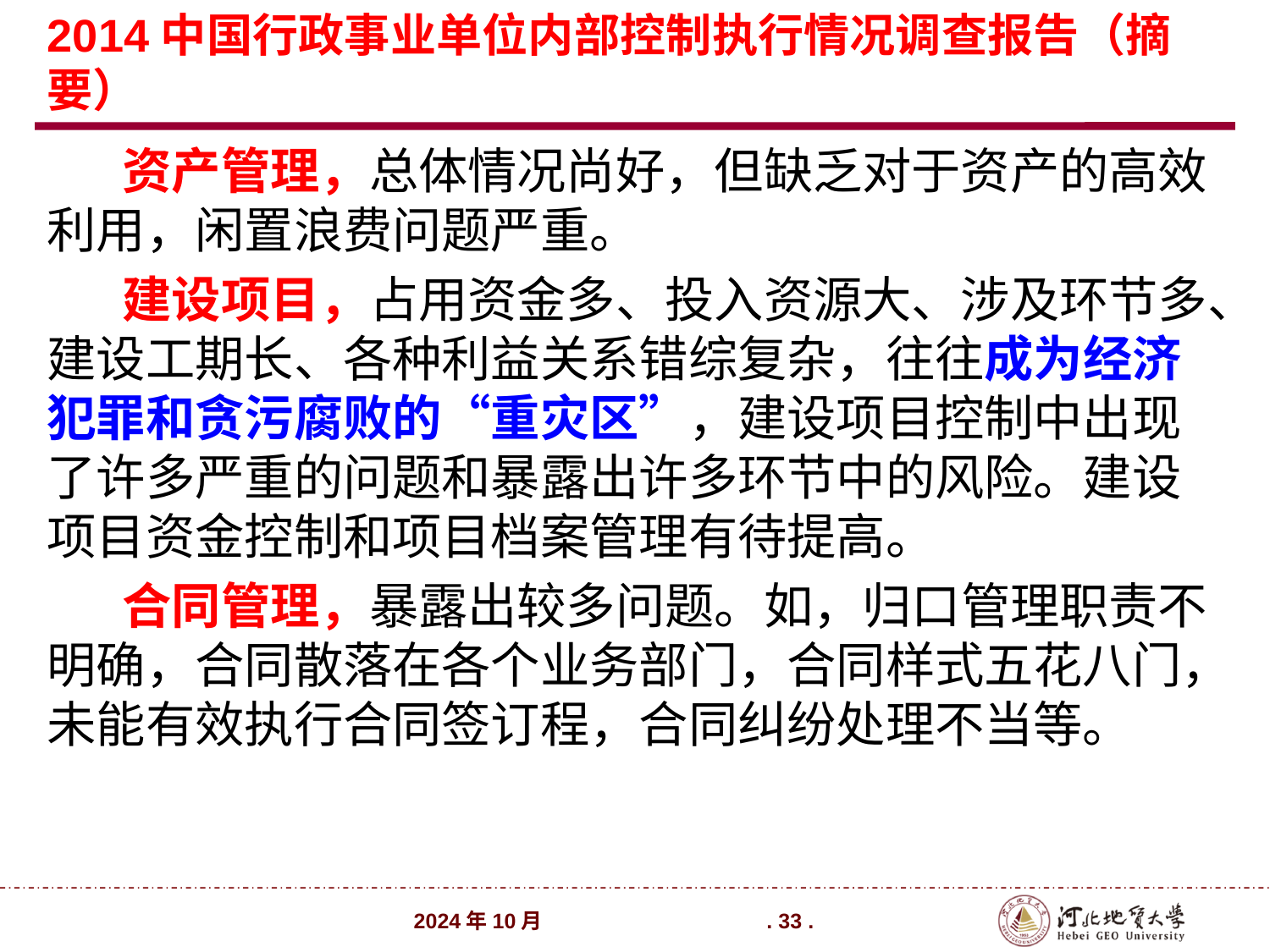

# 2014中国行政事业单位内部控制执行情况调查报告（摘要）
资产管理，总体情况尚好，但缺乏对于资产的高效利用，闲置浪费问题严重。
建设项目，占用资金多、投入资源大、涉及环节多、建设工期长、各种利益关系错综复杂，往往成为经济犯罪和贪污腐败的“重灾区”，建设项目控制中出现了许多严重的问题和暴露出许多环节中的风险。建设项目资金控制和项目档案管理有待提高。
合同管理，暴露出较多问题。如，归口管理职责不明确，合同散落在各个业务部门，合同样式五花八门，未能有效执行合同签订程，合同纠纷处理不当等。
2024年10月                                             . 33 .